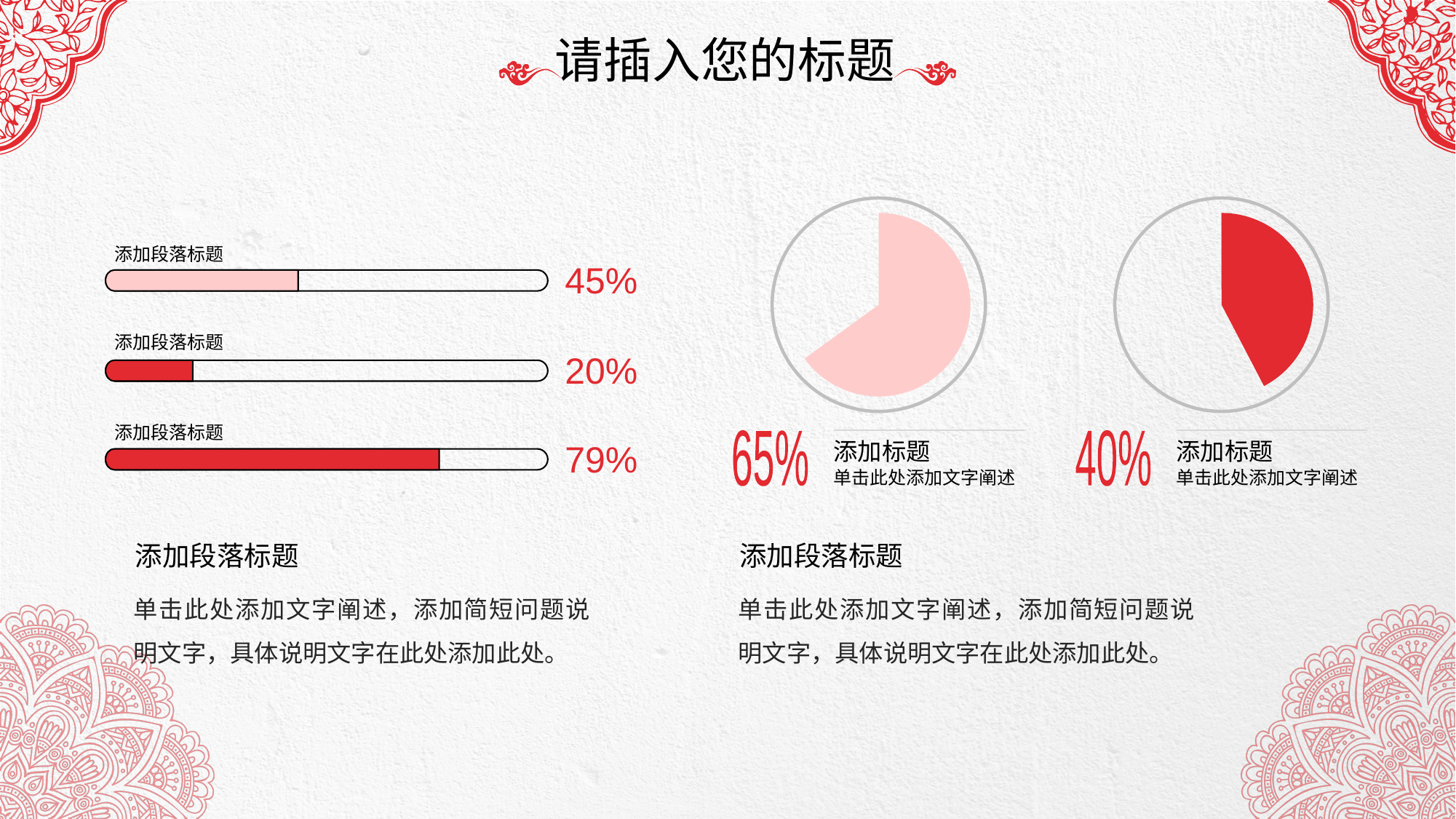

添加段落标题
45%

添加段落标题
20%

添加段落标题
65%
添加标题
单击此处添加文字阐述
40%
添加标题
单击此处添加文字阐述
79%

添加段落标题
添加段落标题
单击此处添加文字阐述，添加简短问题说明文字，具体说明文字在此处添加此处。
单击此处添加文字阐述，添加简短问题说明文字，具体说明文字在此处添加此处。